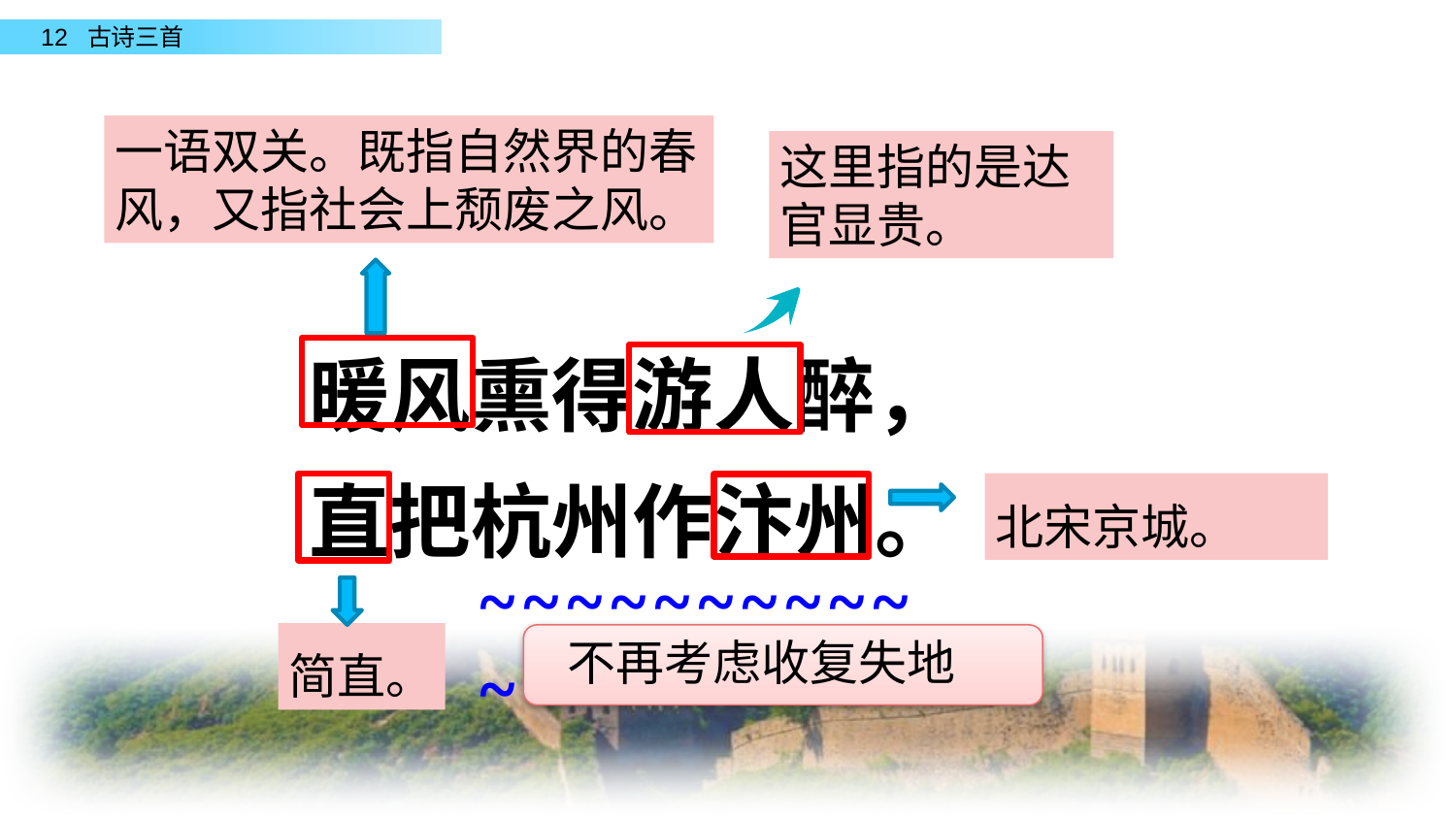

一语双关。既指自然界的春风，又指社会上颓废之风。
这里指的是达官显贵。

暖风熏得游人醉，直把杭州作汴州。

北宋京城。

~~~~~~~~~~~

简直。

不再考虑收复失地